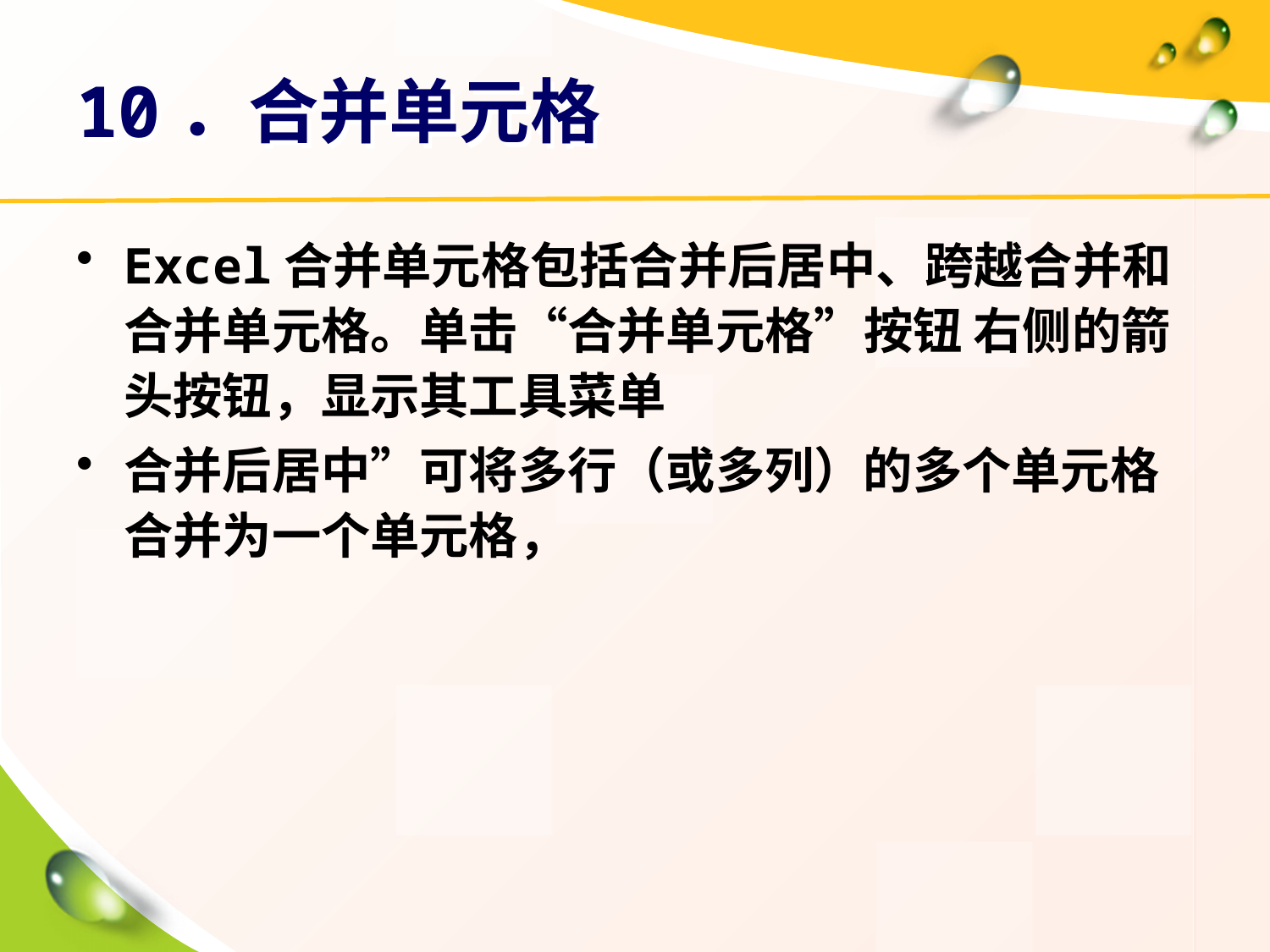

# 10．合并单元格
Excel合并单元格包括合并后居中、跨越合并和合并单元格。单击“合并单元格”按钮 右侧的箭头按钮，显示其工具菜单
合并后居中”可将多行（或多列）的多个单元格合并为一个单元格，